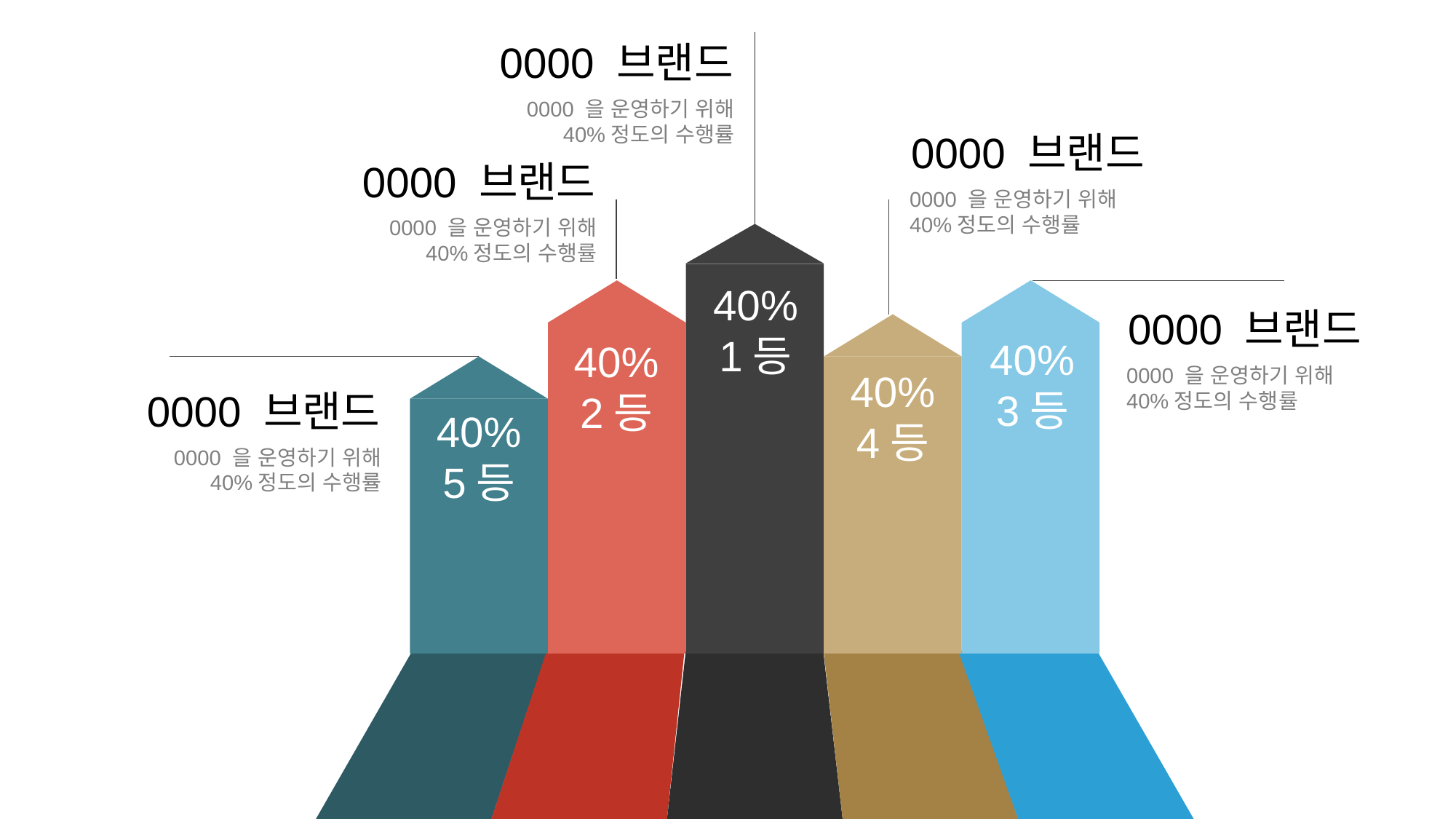

0000 브랜드
0000 을 운영하기 위해
40%정도의 수행률
0000 브랜드
0000 브랜드
0000 을 운영하기 위해
40%정도의 수행률
0000 을 운영하기 위해
40%정도의 수행률

40%
1등

0000 브랜드

40%
3등
40%
2등

0000 을 운영하기 위해
40%정도의 수행률
40%
4등
0000 브랜드

40%
5등
0000 을 운영하기 위해
40%정도의 수행률